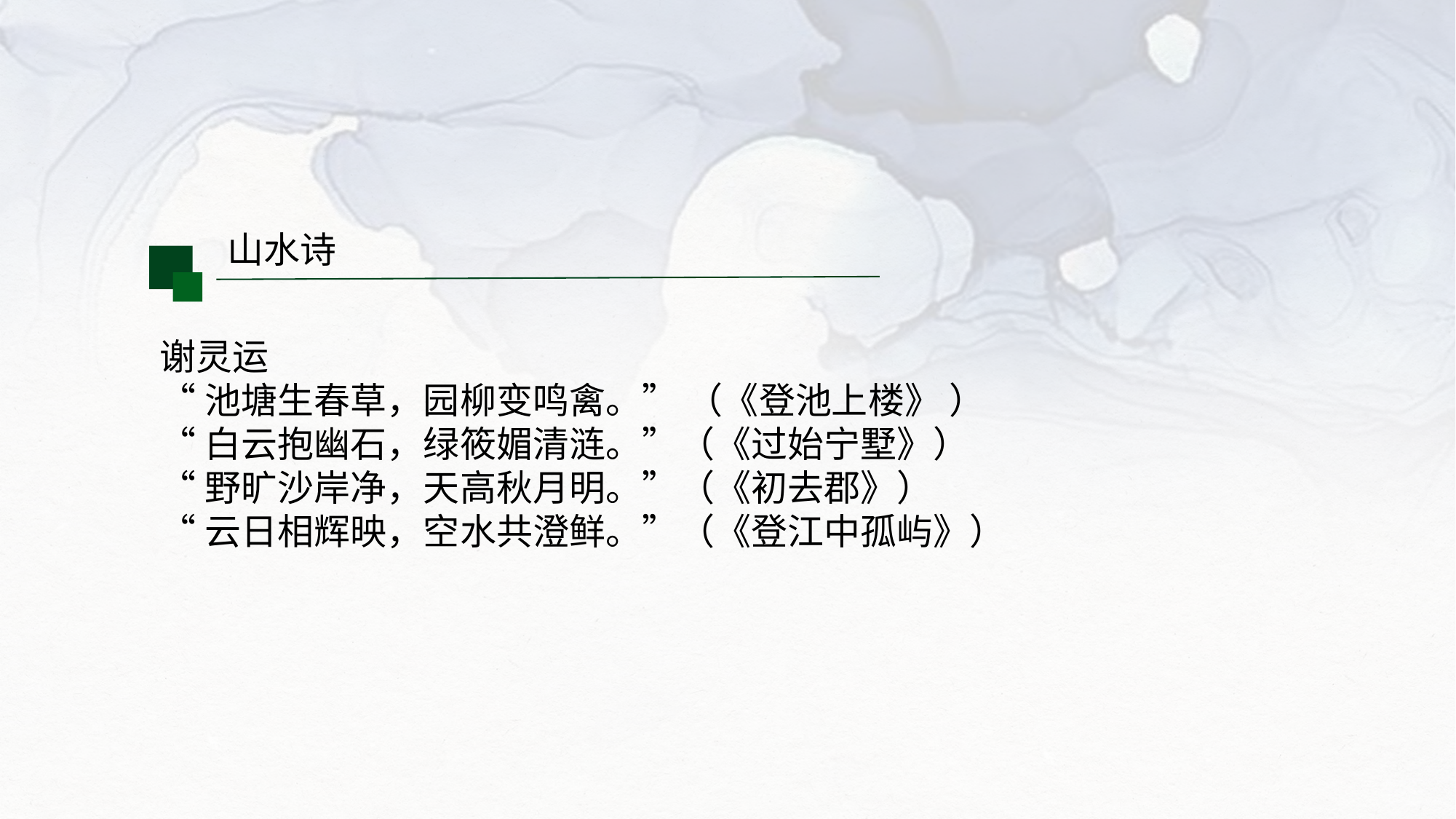

山水诗

谢灵运
“池塘生春草，园柳变鸣禽。” （《登池上楼》 ）
“白云抱幽石，绿筱媚清涟。”（《过始宁墅》）
“野旷沙岸净，天高秋月明。”（《初去郡》）
“云日相辉映，空水共澄鲜。”（《登江中孤屿》）